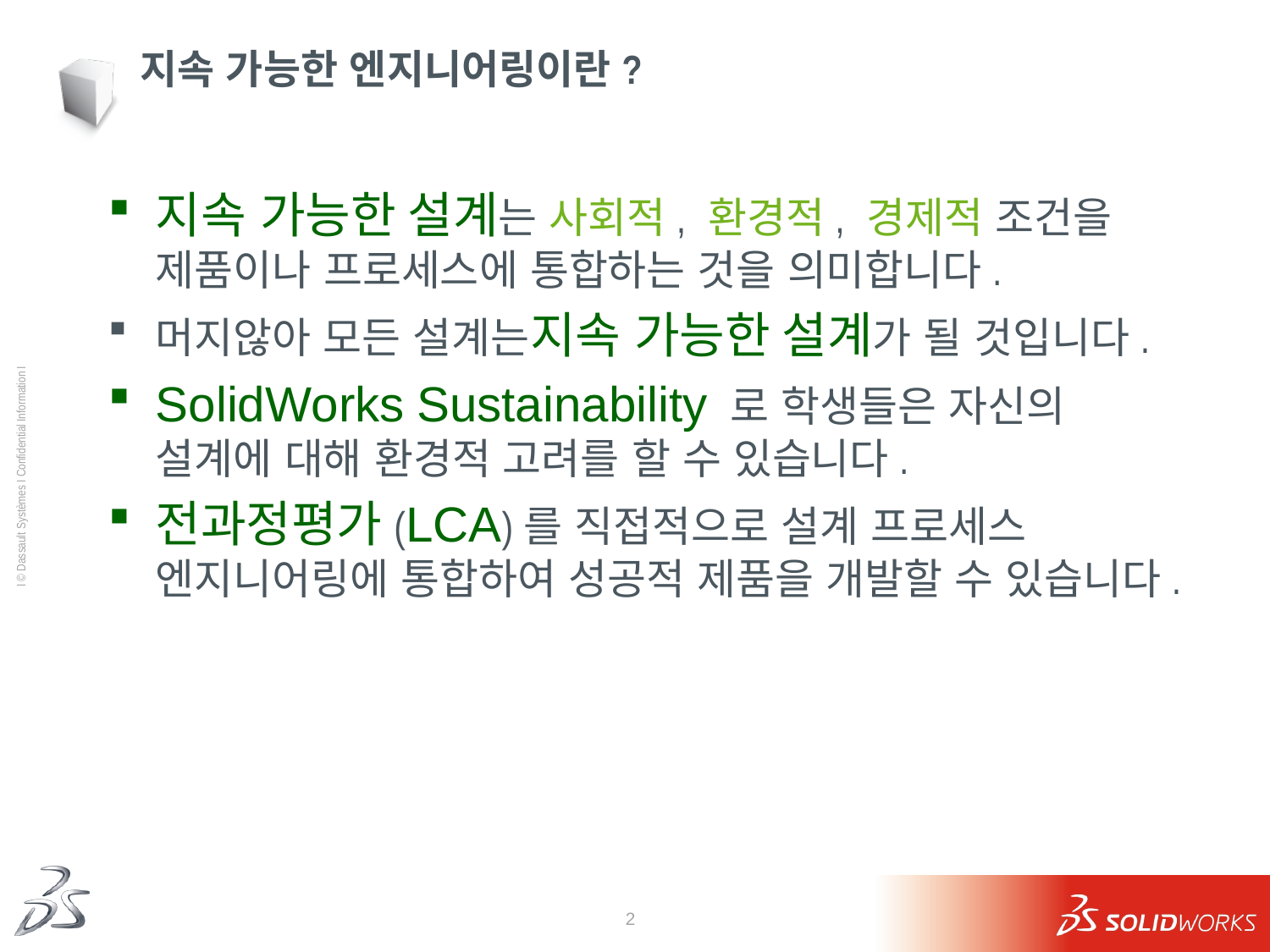

# 지속 가능한 엔지니어링이란?
지속 가능한 설계는 사회적, 환경적, 경제적 조건을 제품이나 프로세스에 통합하는 것을 의미합니다.
머지않아 모든 설계는지속 가능한 설계가 될 것입니다.
SolidWorks Sustainability 로 학생들은 자신의 설계에 대해 환경적 고려를 할 수 있습니다.
전과정평가(LCA)를 직접적으로 설계 프로세스 엔지니어링에 통합하여 성공적 제품을 개발할 수 있습니다.